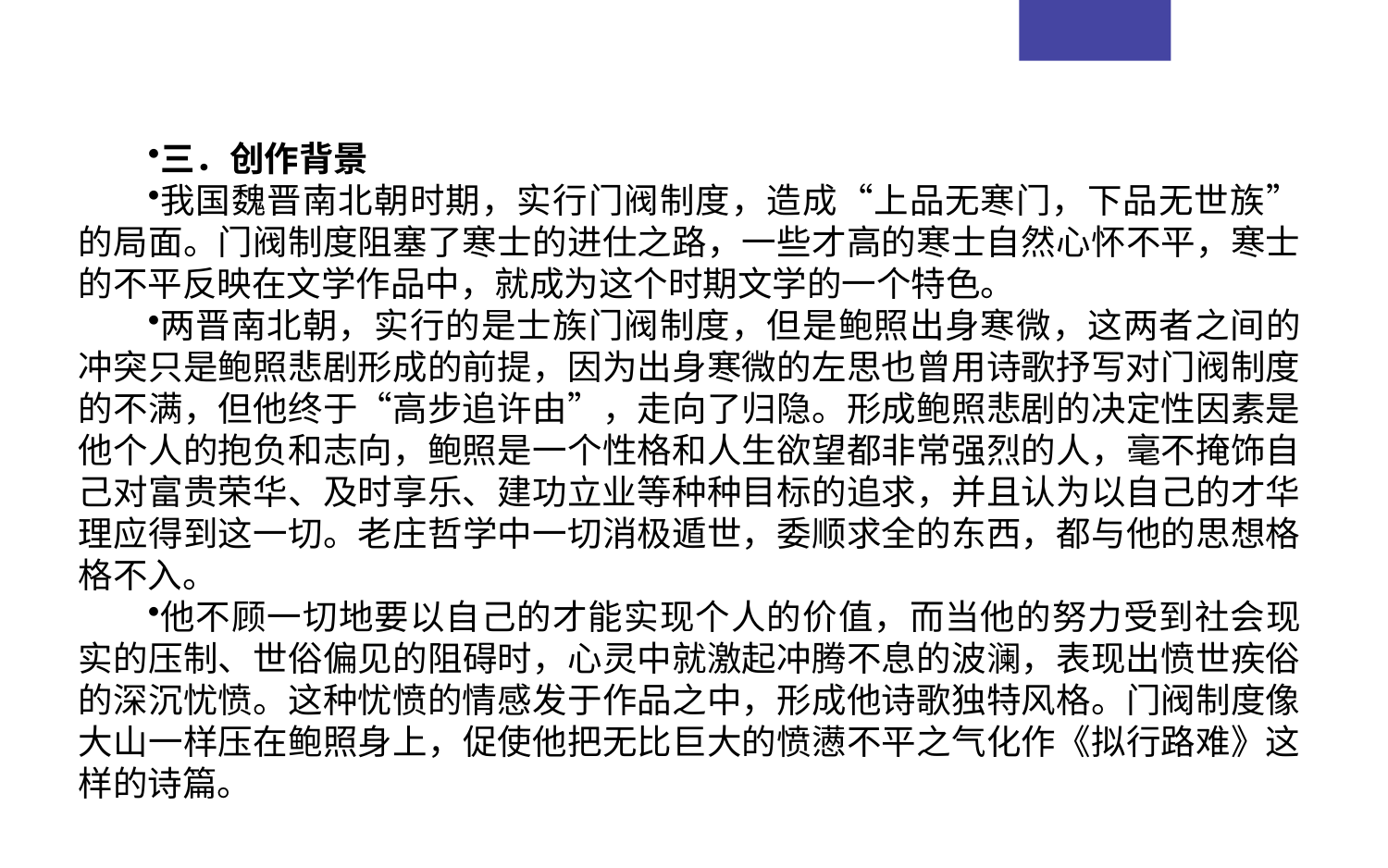

三．创作背景
我国魏晋南北朝时期，实行门阀制度，造成“上品无寒门，下品无世族”的局面。门阀制度阻塞了寒士的进仕之路，一些才高的寒士自然心怀不平，寒士的不平反映在文学作品中，就成为这个时期文学的一个特色。
两晋南北朝，实行的是士族门阀制度，但是鲍照出身寒微，这两者之间的冲突只是鲍照悲剧形成的前提，因为出身寒微的左思也曾用诗歌抒写对门阀制度的不满，但他终于“高步追许由”，走向了归隐。形成鲍照悲剧的决定性因素是他个人的抱负和志向，鲍照是一个性格和人生欲望都非常强烈的人，毫不掩饰自己对富贵荣华、及时享乐、建功立业等种种目标的追求，并且认为以自己的才华理应得到这一切。老庄哲学中一切消极遁世，委顺求全的东西，都与他的思想格格不入。
他不顾一切地要以自己的才能实现个人的价值，而当他的努力受到社会现实的压制、世俗偏见的阻碍时，心灵中就激起冲腾不息的波澜，表现出愤世疾俗的深沉忧愤。这种忧愤的情感发于作品之中，形成他诗歌独特风格。门阀制度像大山一样压在鲍照身上，促使他把无比巨大的愤懑不平之气化作《拟行路难》这样的诗篇。